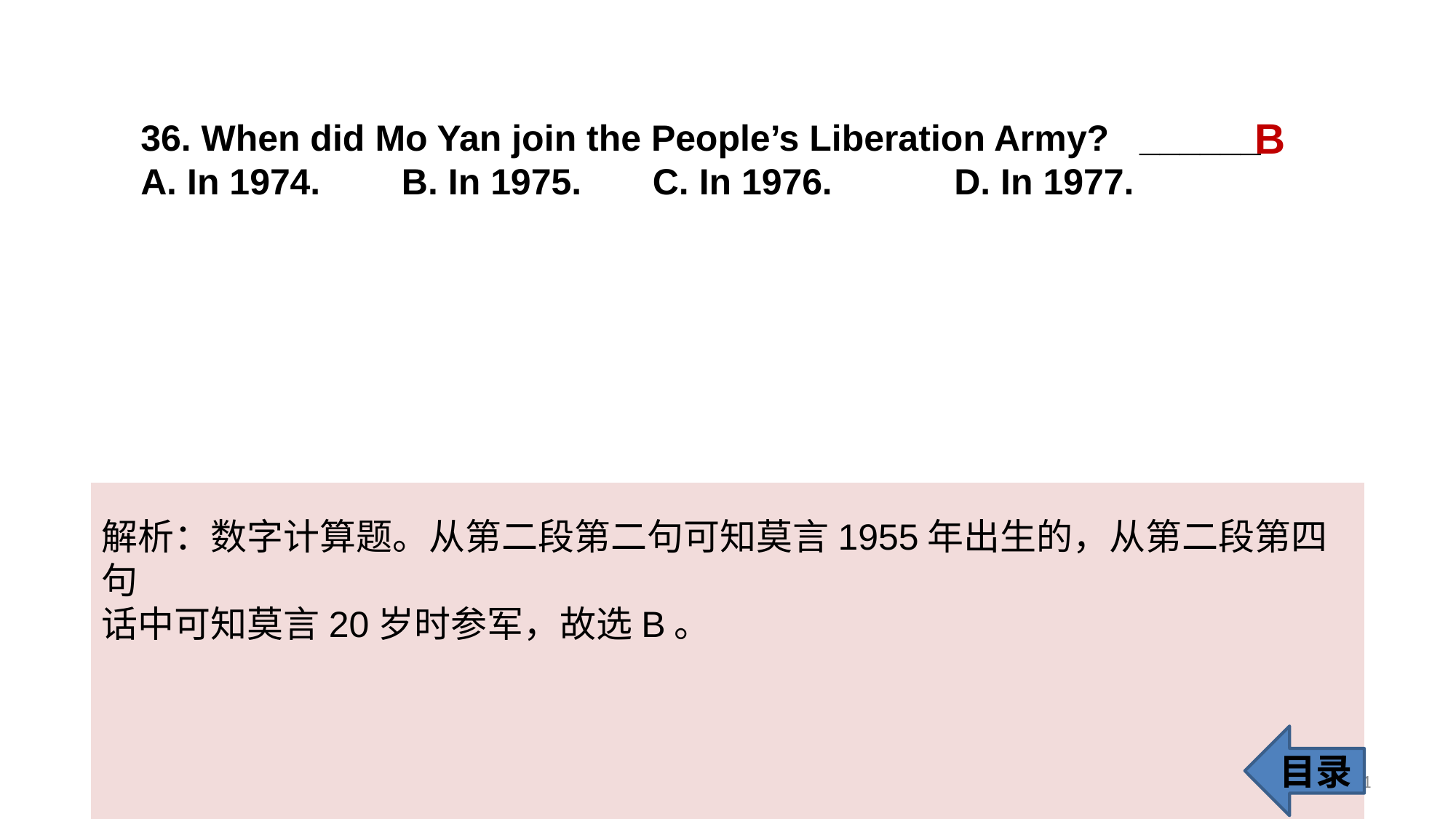

B
36. When did Mo Yan join the People’s Liberation Army?   ______
A. In 1974.        B. In 1975.       C. In 1976.            D. In 1977.

解析：数字计算题。从第二段第二句可知莫言1955年出生的，从第二段第四句
话中可知莫言20岁时参军，故选B。
目录
41